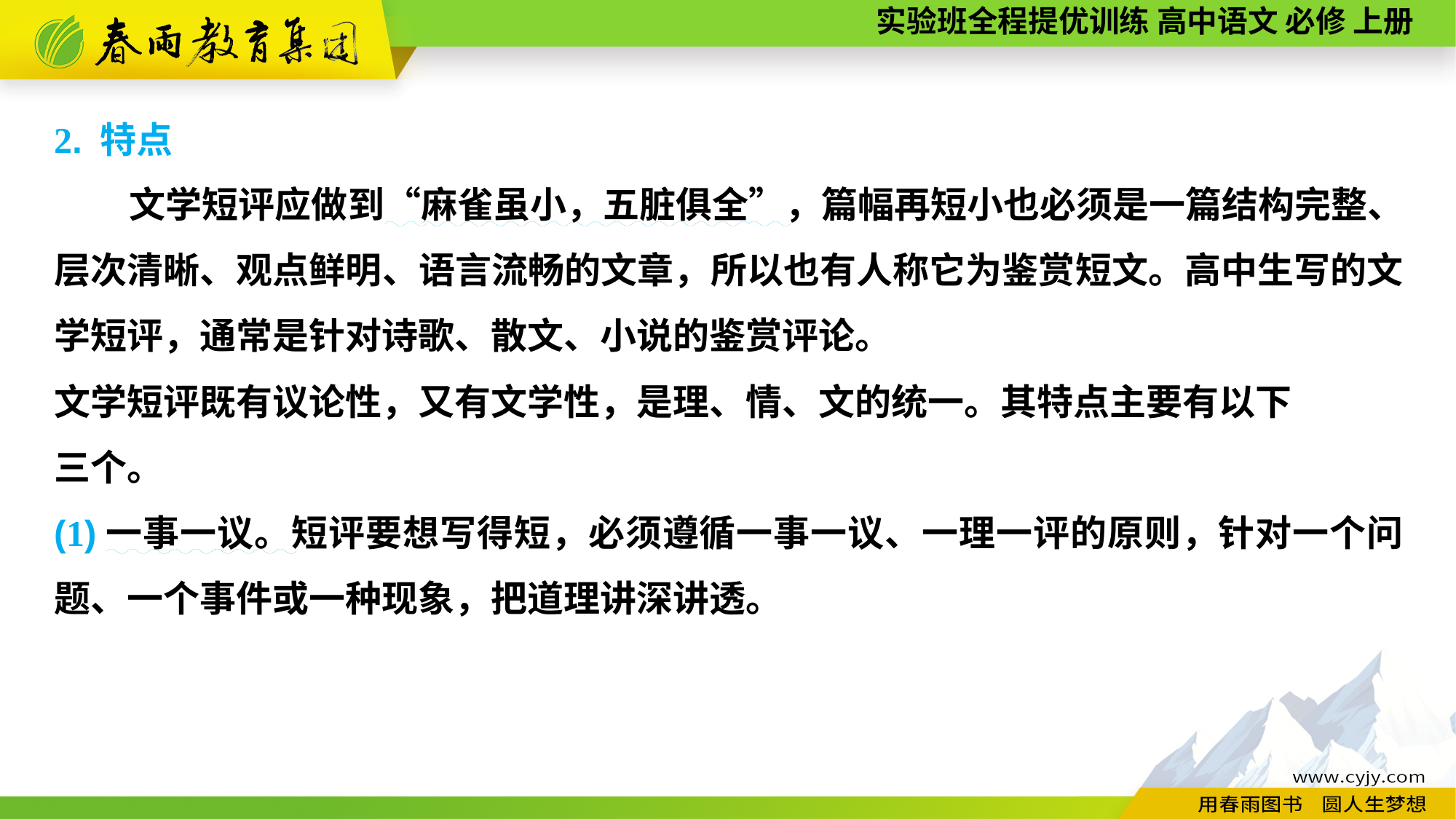

2. 特点
文学短评应做到“麻雀虽小，五脏俱全”，篇幅再短小也必须是一篇结构完整、层次清晰、观点鲜明、语言流畅的文章，所以也有人称它为鉴赏短文。高中生写的文学短评，通常是针对诗歌、散文、小说的鉴赏评论。
文学短评既有议论性，又有文学性，是理、情、文的统一。其特点主要有以下
三个。
(1)一事一议。短评要想写得短，必须遵循一事一议、一理一评的原则，针对一个问题、一个事件或一种现象，把道理讲深讲透。